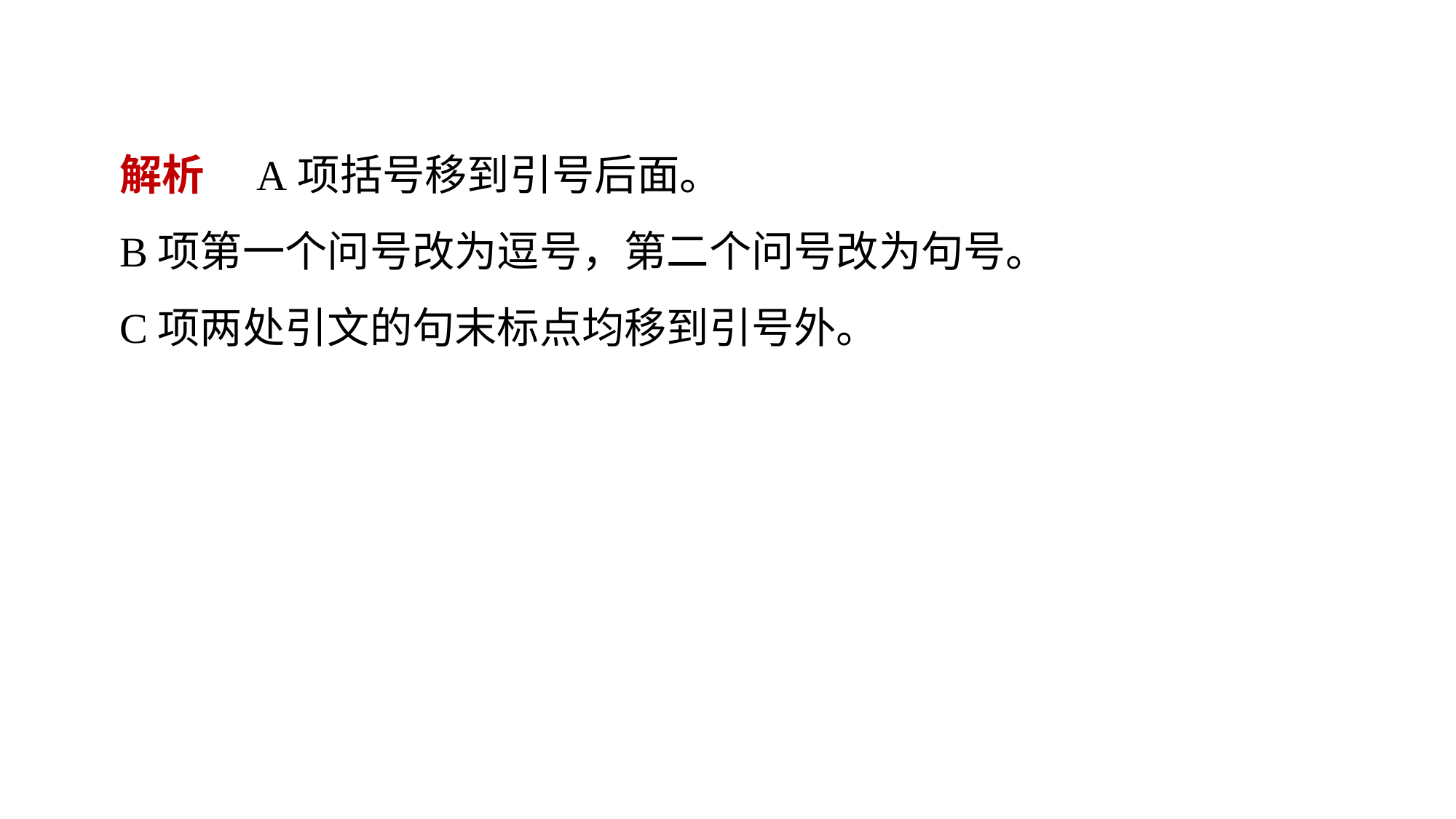

解析　A项括号移到引号后面。
B项第一个问号改为逗号，第二个问号改为句号。
C项两处引文的句末标点均移到引号外。